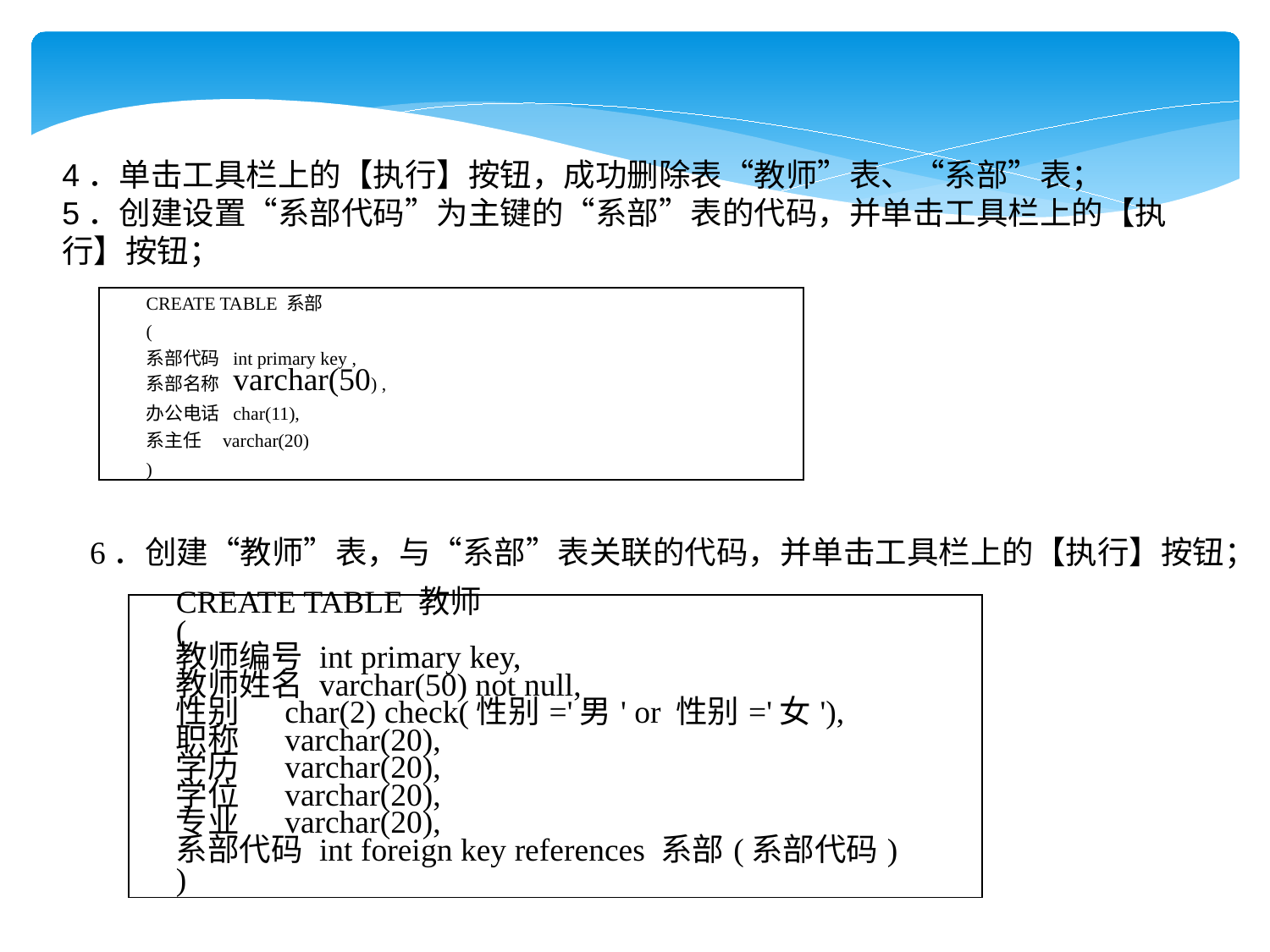

4．单击工具栏上的【执行】按钮，成功删除表“教师”表、“系部”表；
5．创建设置“系部代码”为主键的“系部”表的代码，并单击工具栏上的【执行】按钮；
| CREATE TABLE 系部 ( 系部代码 int primary key , 系部名称 varchar(50) , 办公电话 char(11), 系主任 varchar(20) ) |
| --- |
6．创建“教师”表，与“系部”表关联的代码，并单击工具栏上的【执行】按钮；
| CREATE TABLE 教师 ( 教师编号 int primary key, 教师姓名 varchar(50) not null, 性别 char(2) check(性别='男' or 性别='女'), 职称 varchar(20), 学历 varchar(20), 学位 varchar(20), 专业 varchar(20), 系部代码 int foreign key references 系部(系部代码) ) |
| --- |